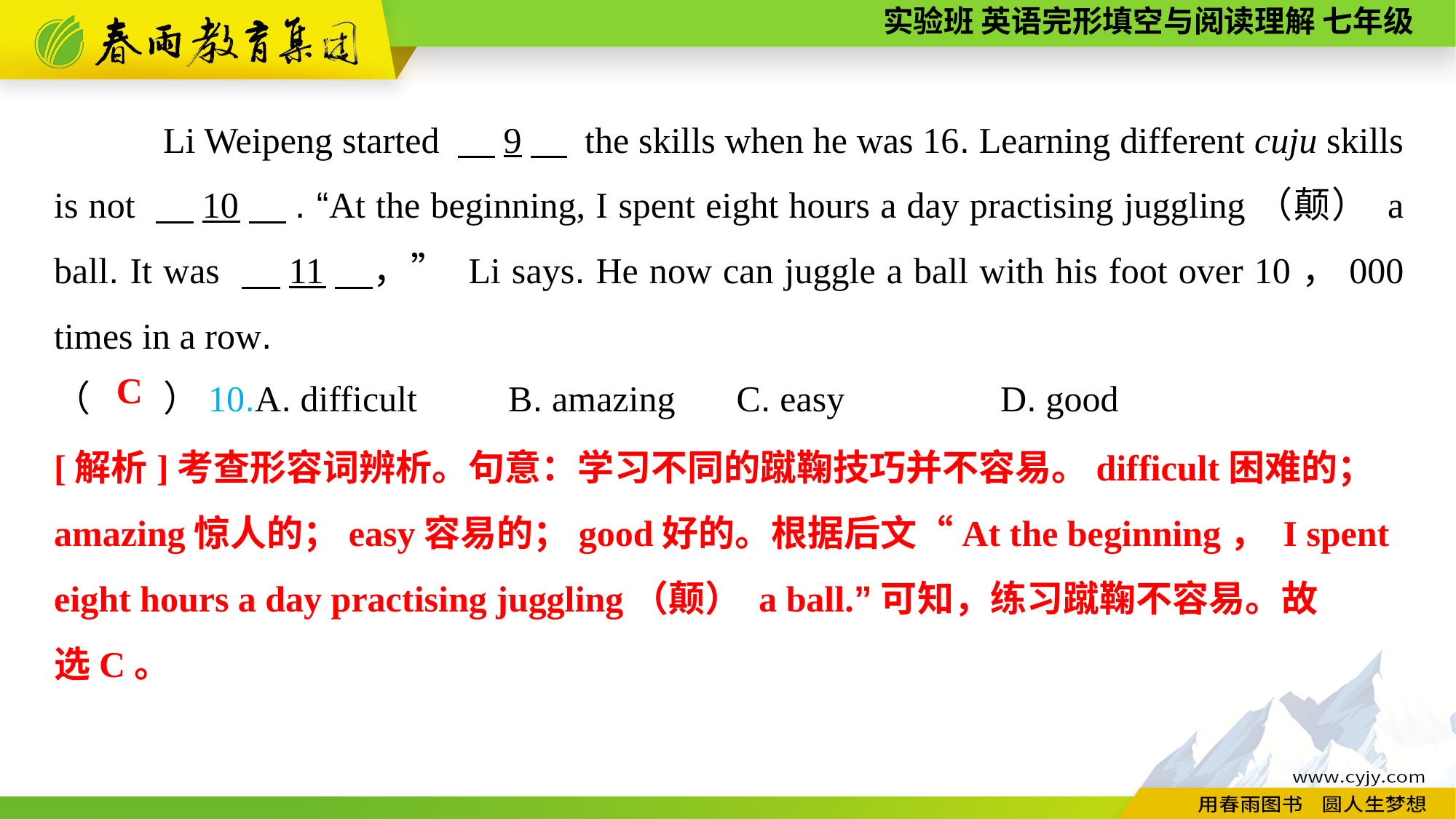

Li Weipeng started 　9　 the skills when he was 16. Learning different cuju skills is not 　10　. “At the beginning, I spent eight hours a day practising juggling（颠） a ball. It was 　11　，” Li says. He now can juggle a ball with his foot over 10，000 times in a row.
（　　）10.A. difficult          B. amazing	   C. easy	        D. good
C
[解析]考查形容词辨析。句意：学习不同的蹴鞠技巧并不容易。difficult困难的；amazing惊人的；easy容易的；good好的。根据后文“At the beginning， I spent eight hours a day practising juggling（颠） a ball.”可知，练习蹴鞠不容易。故
选C。